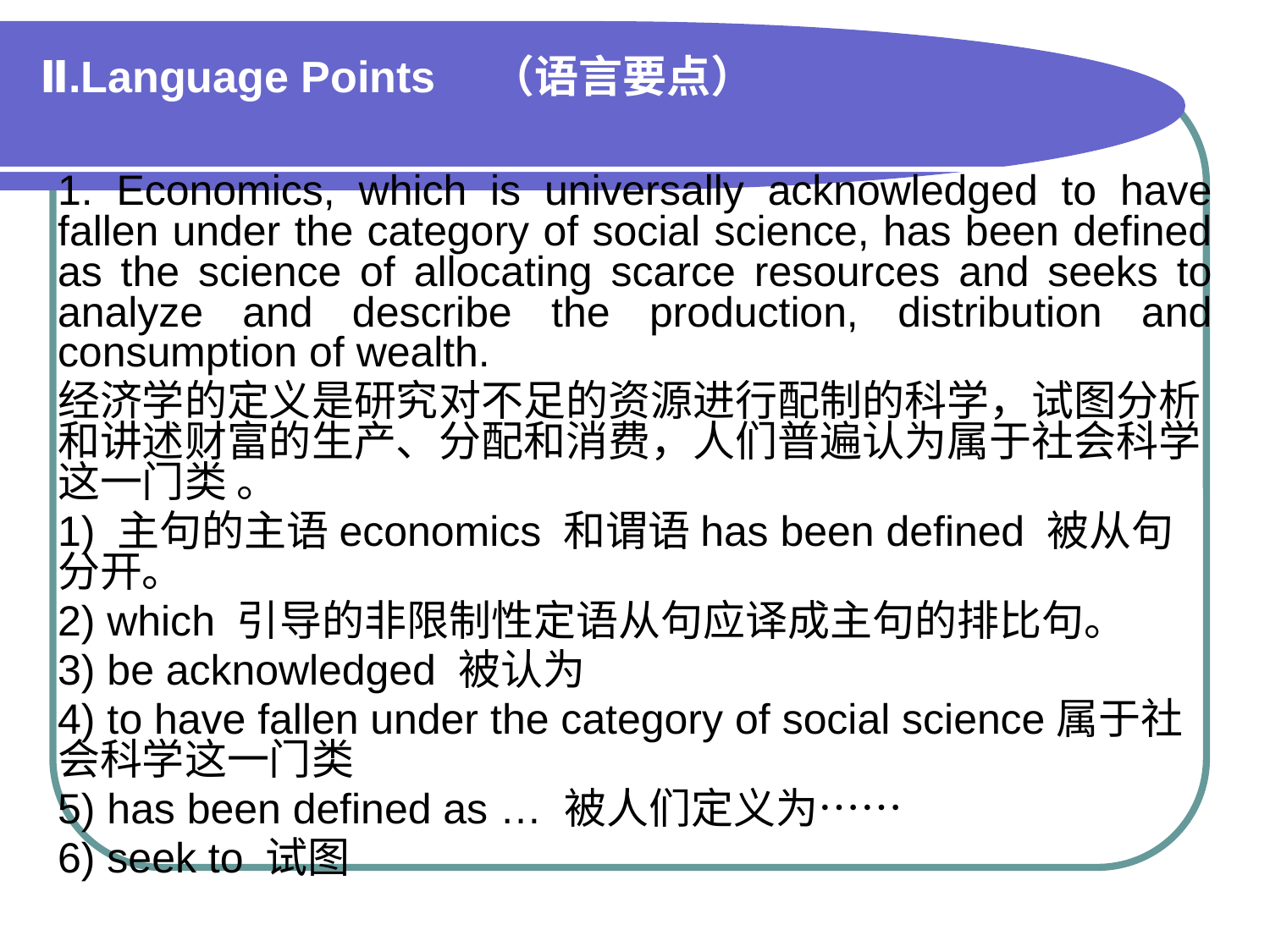

# Ⅱ.Language Points　（语言要点）
1. Economics, which is universally acknowledged to have fallen under the category of social science, has been defined as the science of allocating scarce resources and seeks to analyze and describe the production, distribution and consumption of wealth.
经济学的定义是研究对不足的资源进行配制的科学，试图分析和讲述财富的生产、分配和消费，人们普遍认为属于社会科学这一门类 。
1) 主句的主语economics 和谓语has been defined 被从句分开。
2) which 引导的非限制性定语从句应译成主句的排比句。
3) be acknowledged 被认为
4) to have fallen under the category of social science属于社会科学这一门类
5) has been defined as … 被人们定义为……
6) seek to 试图